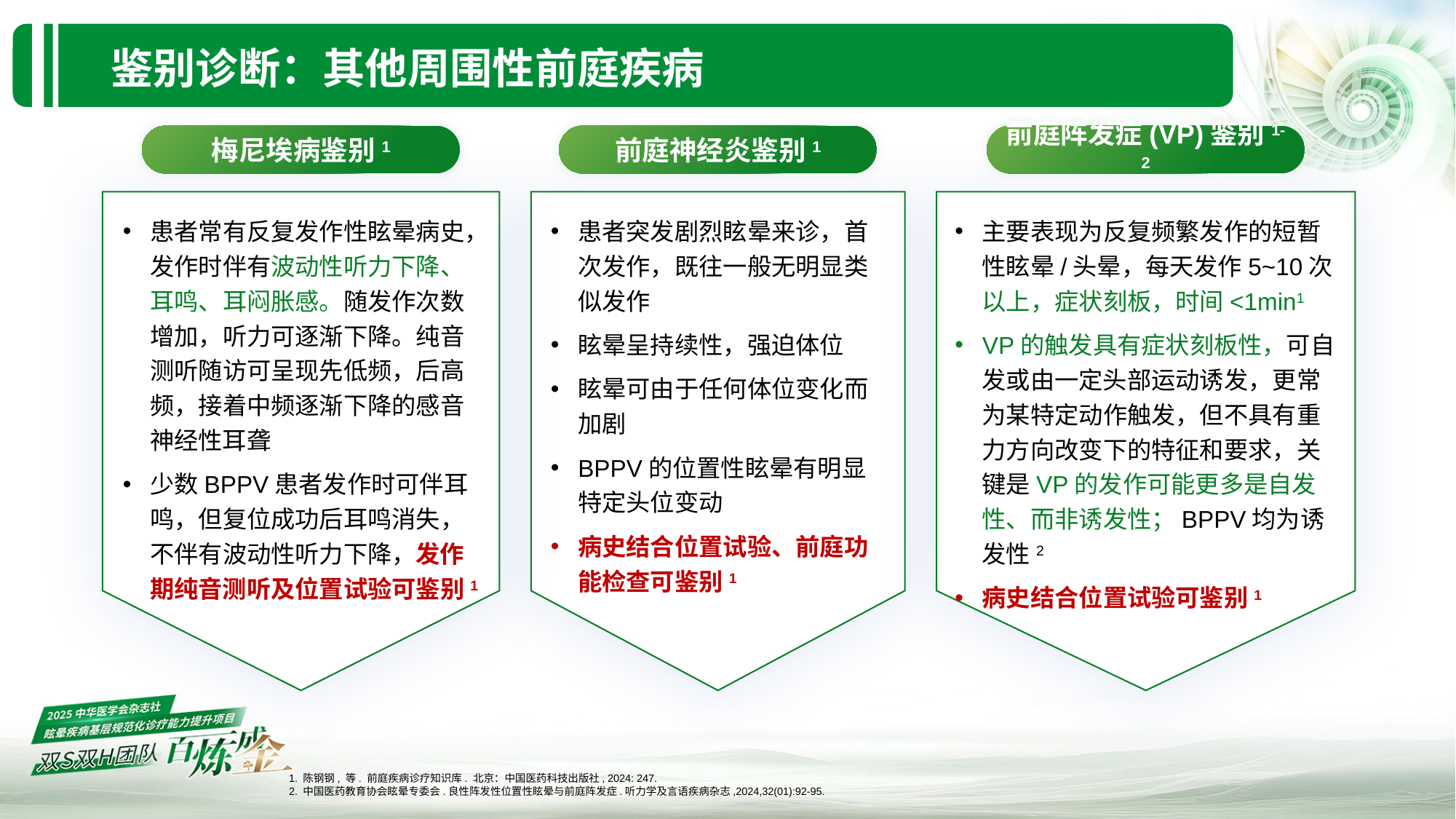

鉴别诊断：其他周围性前庭疾病
梅尼埃病鉴别1
前庭神经炎鉴别1
前庭阵发症(VP)鉴别1-2

患者常有反复发作性眩晕病史，发作时伴有波动性听力下降、耳鸣、耳闷胀感。随发作次数增加，听力可逐渐下降。纯音测听随访可呈现先低频，后高频，接着中频逐渐下降的感音神经性耳聋
少数BPPV患者发作时可伴耳鸣，但复位成功后耳鸣消失，不伴有波动性听力下降，发作期纯音测听及位置试验可鉴别1
患者突发剧烈眩晕来诊，首次发作，既往一般无明显类似发作
眩晕呈持续性，强迫体位
眩晕可由于任何体位变化而加剧
BPPV的位置性眩晕有明显特定头位变动
病史结合位置试验、前庭功能检查可鉴别1
主要表现为反复频繁发作的短暂性眩晕/头晕，每天发作5~10次以上，症状刻板，时间<1min1
VP的触发具有症状刻板性，可自发或由一定头部运动诱发，更常为某特定动作触发，但不具有重力方向改变下的特征和要求，关键是VP的发作可能更多是自发性、而非诱发性；BPPV均为诱发性2
病史结合位置试验可鉴别1
1. 陈钢钢, 等. 前庭疾病诊疗知识库. 北京：中国医药科技出版社, 2024: 247.
2. 中国医药教育协会眩晕专委会.良性阵发性位置性眩晕与前庭阵发症.听力学及言语疾病杂志,2024,32(01):92-95.